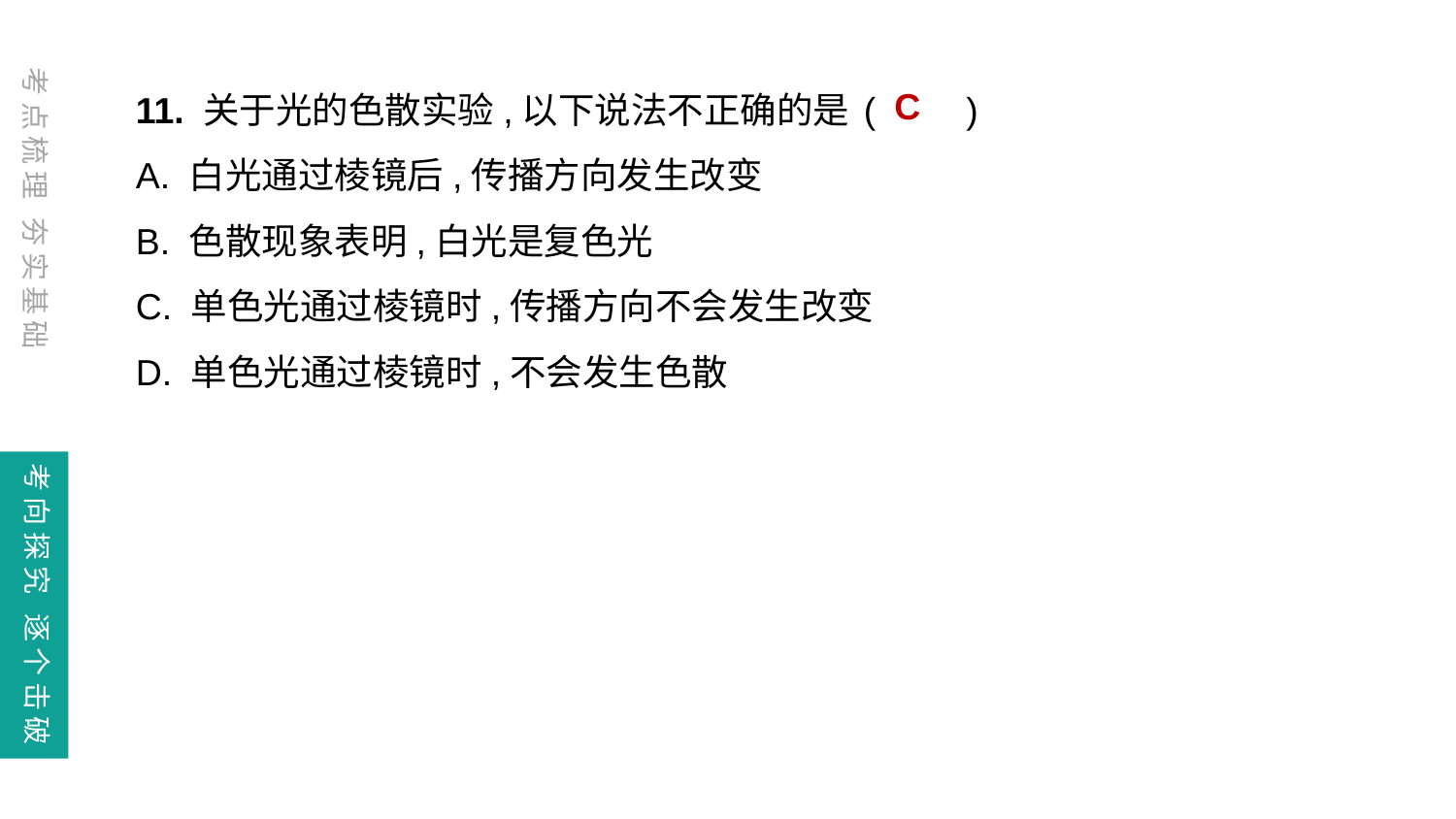

考点梳理 夯实基础
11. 关于光的色散实验,以下说法不正确的是	(　　)
A. 白光通过棱镜后,传播方向发生改变
B. 色散现象表明,白光是复色光
C. 单色光通过棱镜时,传播方向不会发生改变
D. 单色光通过棱镜时,不会发生色散
C

考向探究 逐个击破